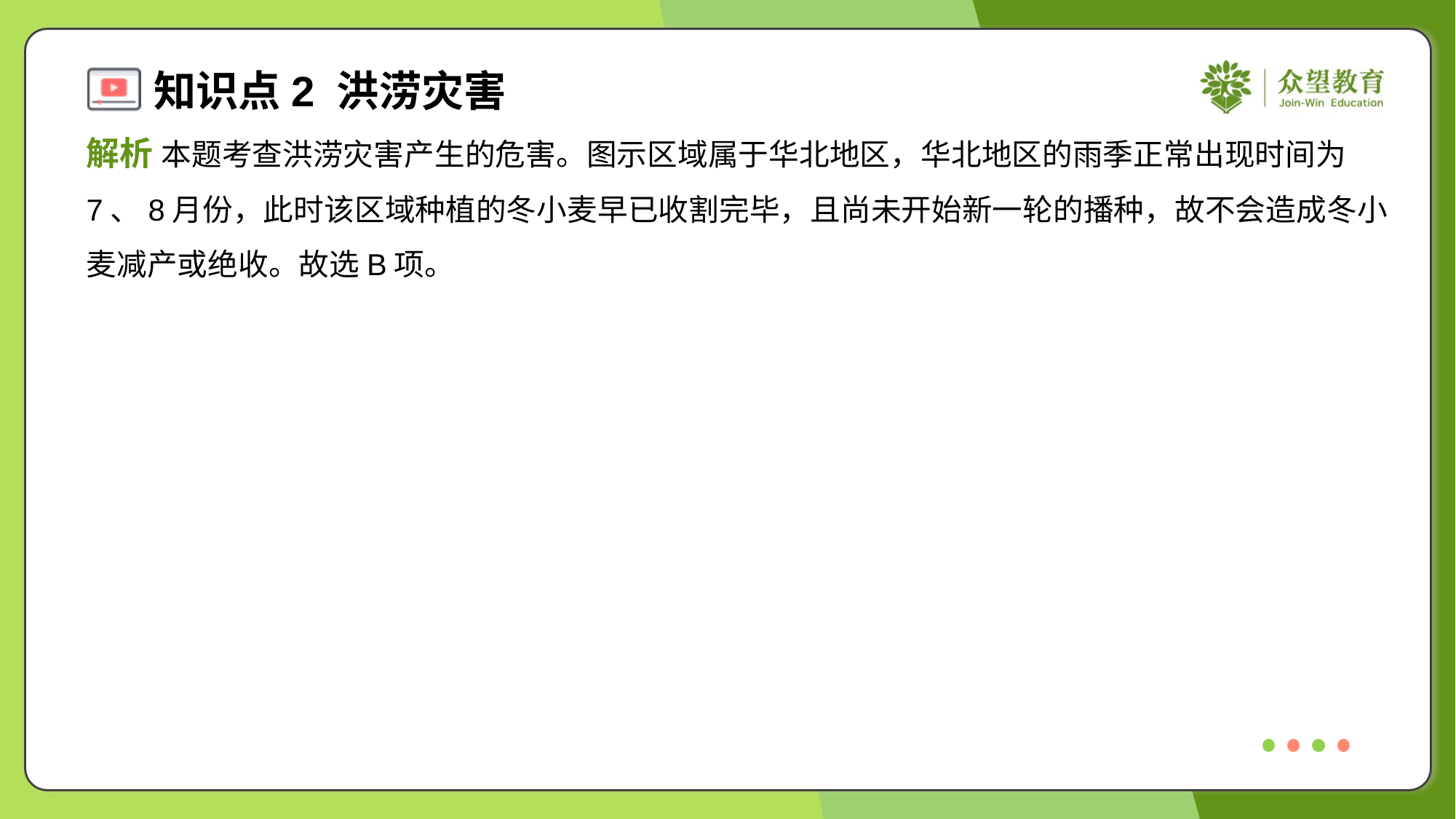

解析 本题考查洪涝灾害产生的危害。图示区域属于华北地区，华北地区的雨季正常出现时间为
7、8月份，此时该区域种植的冬小麦早已收割完毕，且尚未开始新一轮的播种，故不会造成冬小
麦减产或绝收。故选B项。